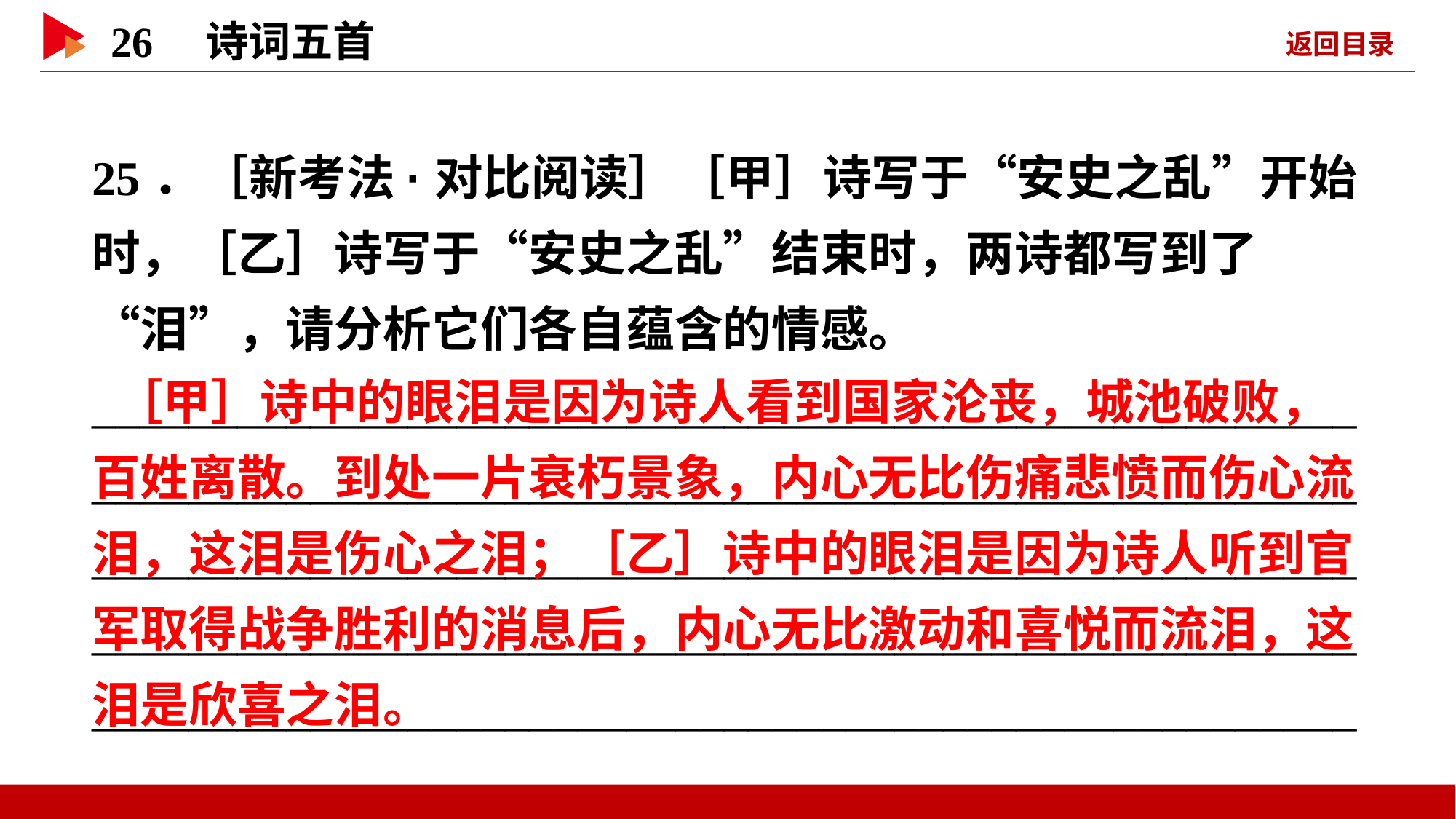

25．［新考法·对比阅读］［甲］诗写于“安史之乱”开始时，［乙］诗写于“安史之乱”结束时，两诗都写到了“泪”，请分析它们各自蕴含的情感。
____________________________________________________________________________________________________________________________________________________________________________________________________________________________________________________________________
 ［甲］诗中的眼泪是因为诗人看到国家沦丧，城池破败，百姓离散。到处一片衰朽景象，内心无比伤痛悲愤而伤心流泪，这泪是伤心之泪；［乙］诗中的眼泪是因为诗人听到官军取得战争胜利的消息后，内心无比激动和喜悦而流泪，这泪是欣喜之泪。